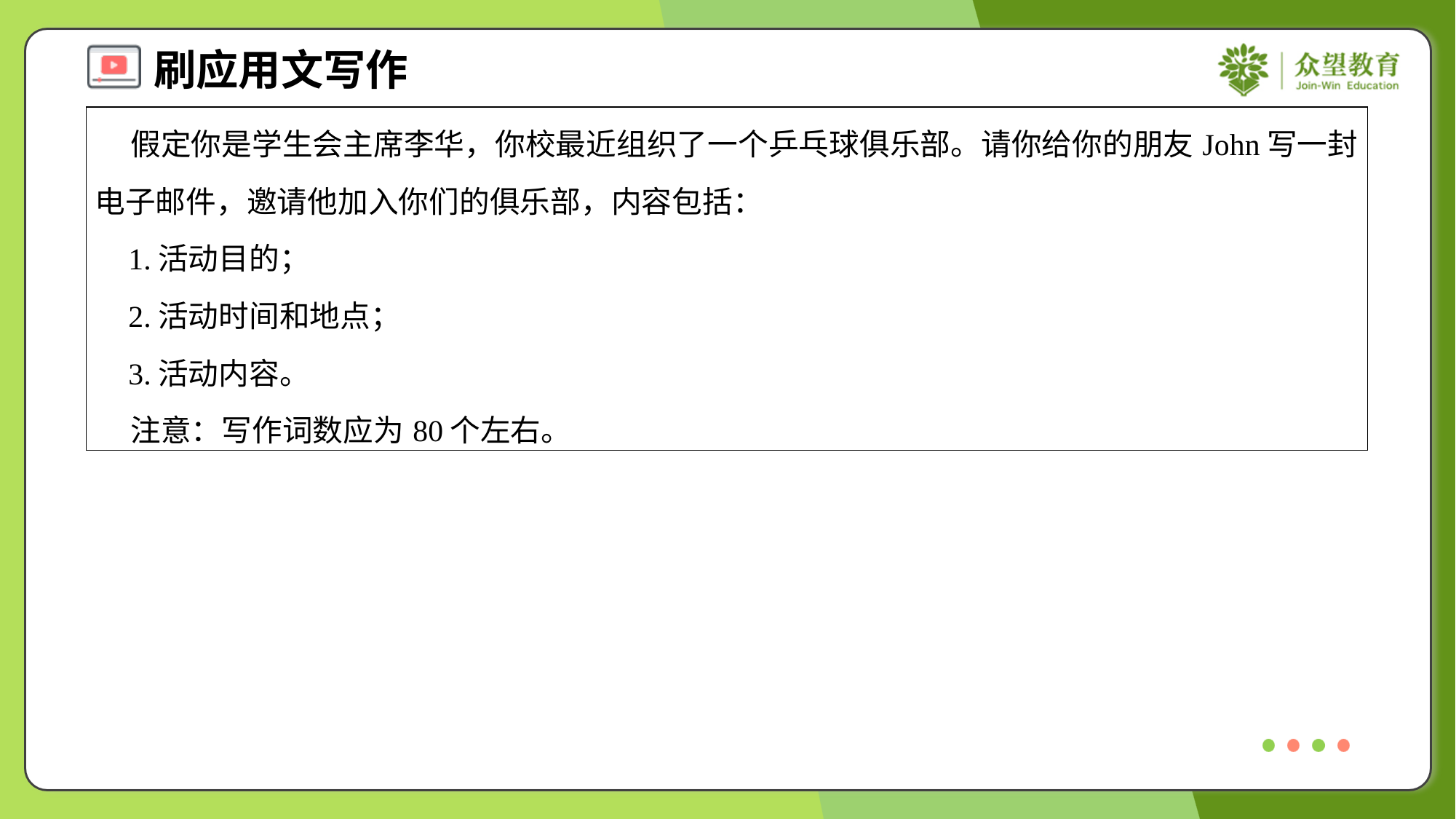

| 假定你是学生会主席李华，你校最近组织了一个乒乓球俱乐部。请你给你的朋友John写一封电子邮件，邀请他加入你们的俱乐部，内容包括： 1.活动目的； 2.活动时间和地点； 3.活动内容。 注意：写作词数应为80个左右。 |
| --- |